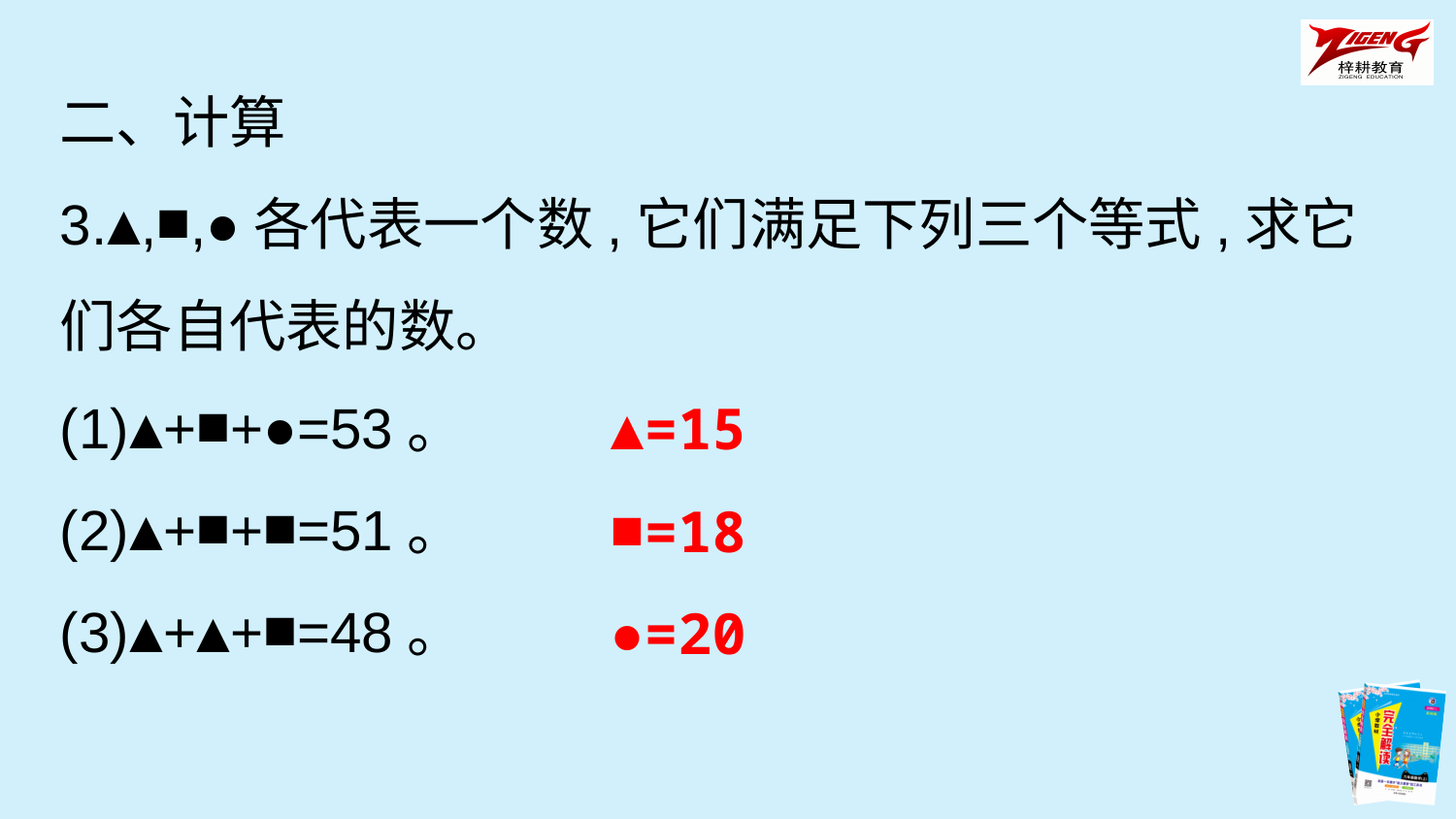

二、计算
3.▲,■,●各代表一个数,它们满足下列三个等式,求它们各自代表的数。
(1)▲+■+●=53。
(2)▲+■+■=51。
(3)▲+▲+■=48。
▲=15
■=18
●=20